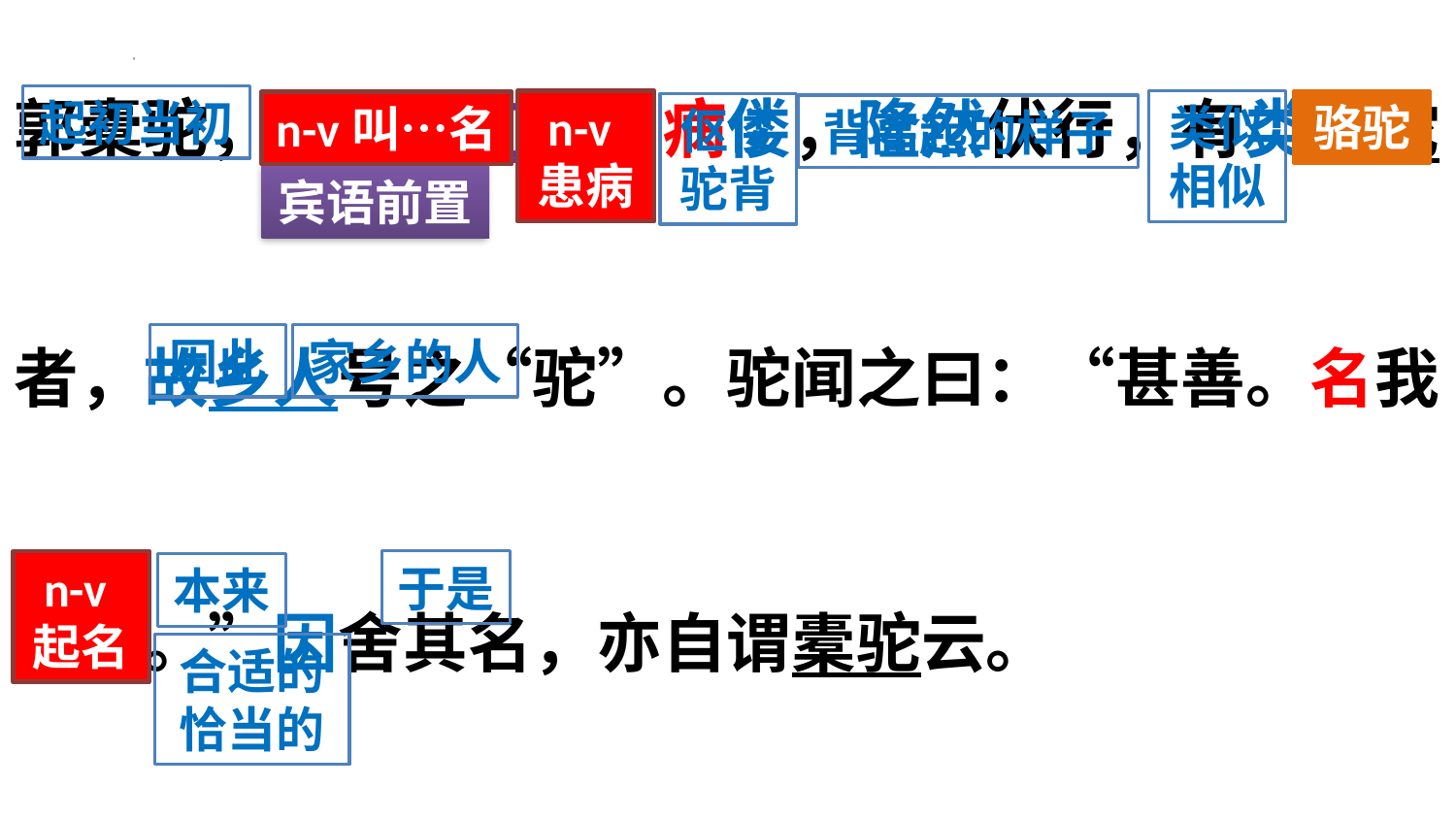

郭橐驼，不知始何名。病偻，隆然伏行，有类橐驼者，故乡人号之“驼”。驼闻之曰：“甚善。名我固当。”因舍其名，亦自谓橐驼云。
起初当初
类似
相似
骆驼
n-v患病
n-v叫…名
伛偻
驼背
背高起的样子
宾语前置
因此
家乡的人
n-v起名
于是
本来
合适的
恰当的